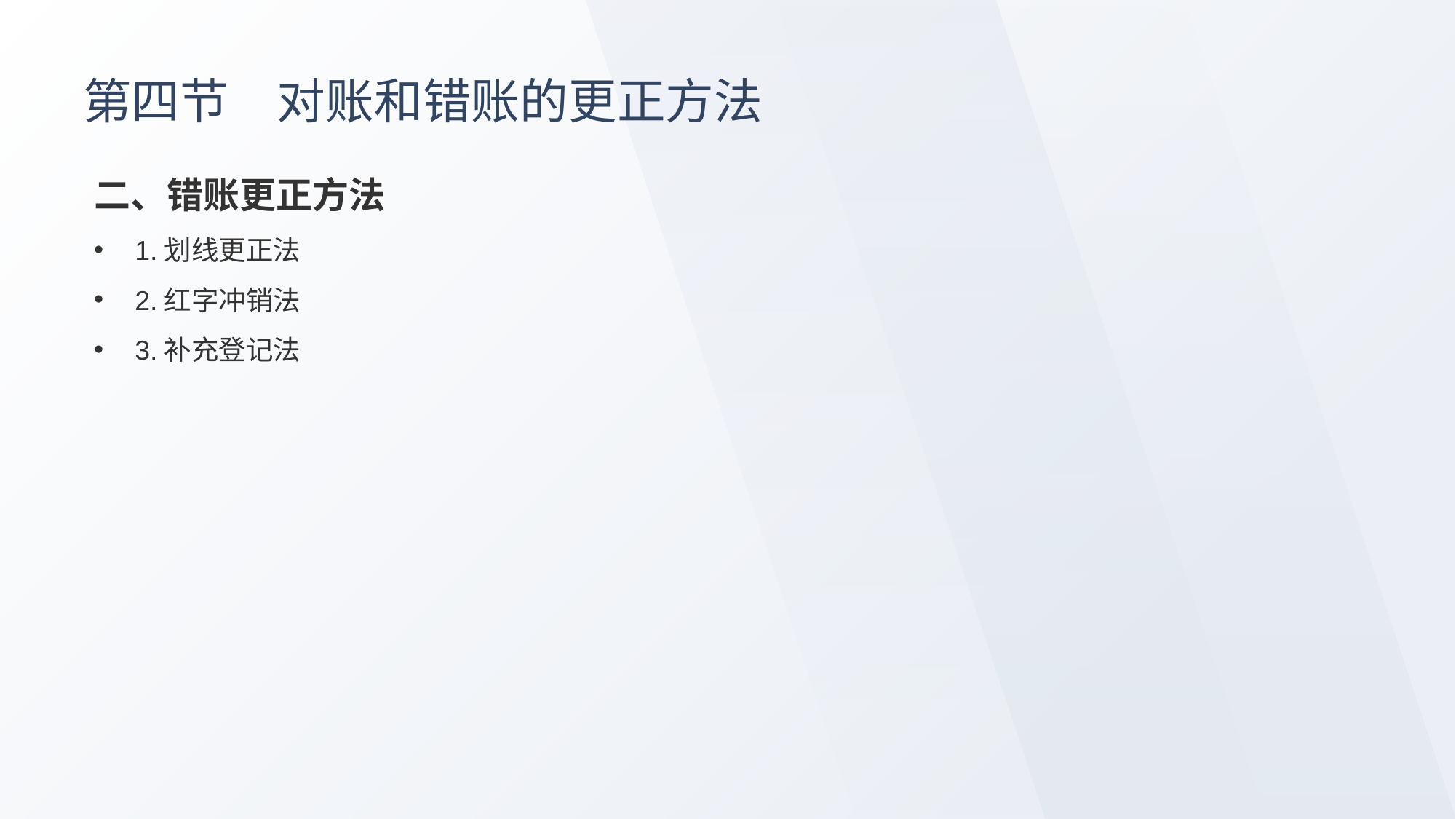

# 第四节　对账和错账的更正方法
二、错账更正方法
1.划线更正法
2.红字冲销法
3.补充登记法